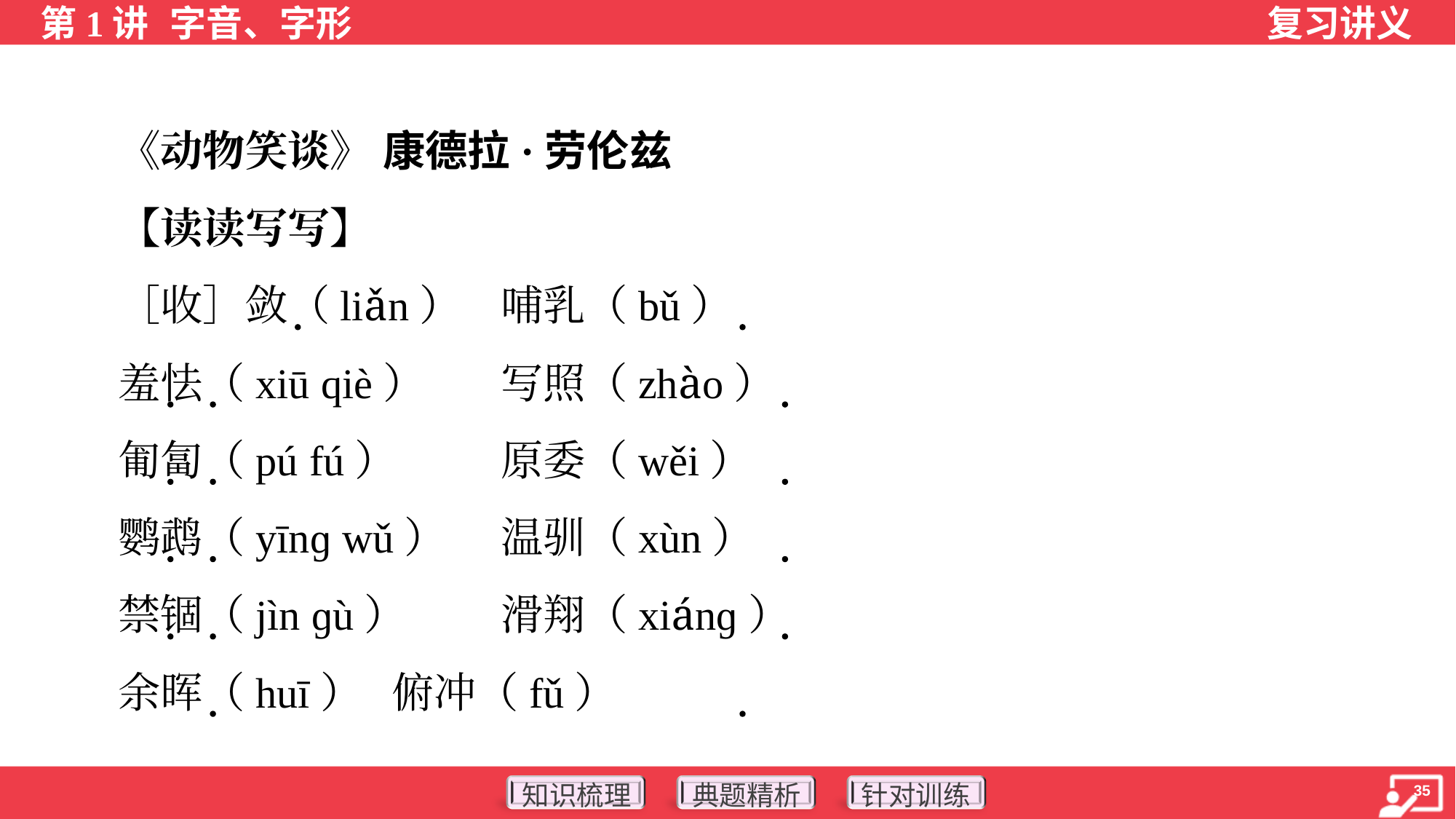

《动物笑谈》 康德拉·劳伦兹
    【读读写写】
    ［收］敛（liǎn）	哺乳（bǔ）
    羞怯（xiū qiè）	写照（zhào）
    匍匐（pú fú）	原委（wěi）
    鹦鹉（yīnɡ wǔ）	温驯（xùn）
    禁锢（jìn ɡù）	滑翔（xiánɡ）
    余晖（huī）	俯冲（fǔ）